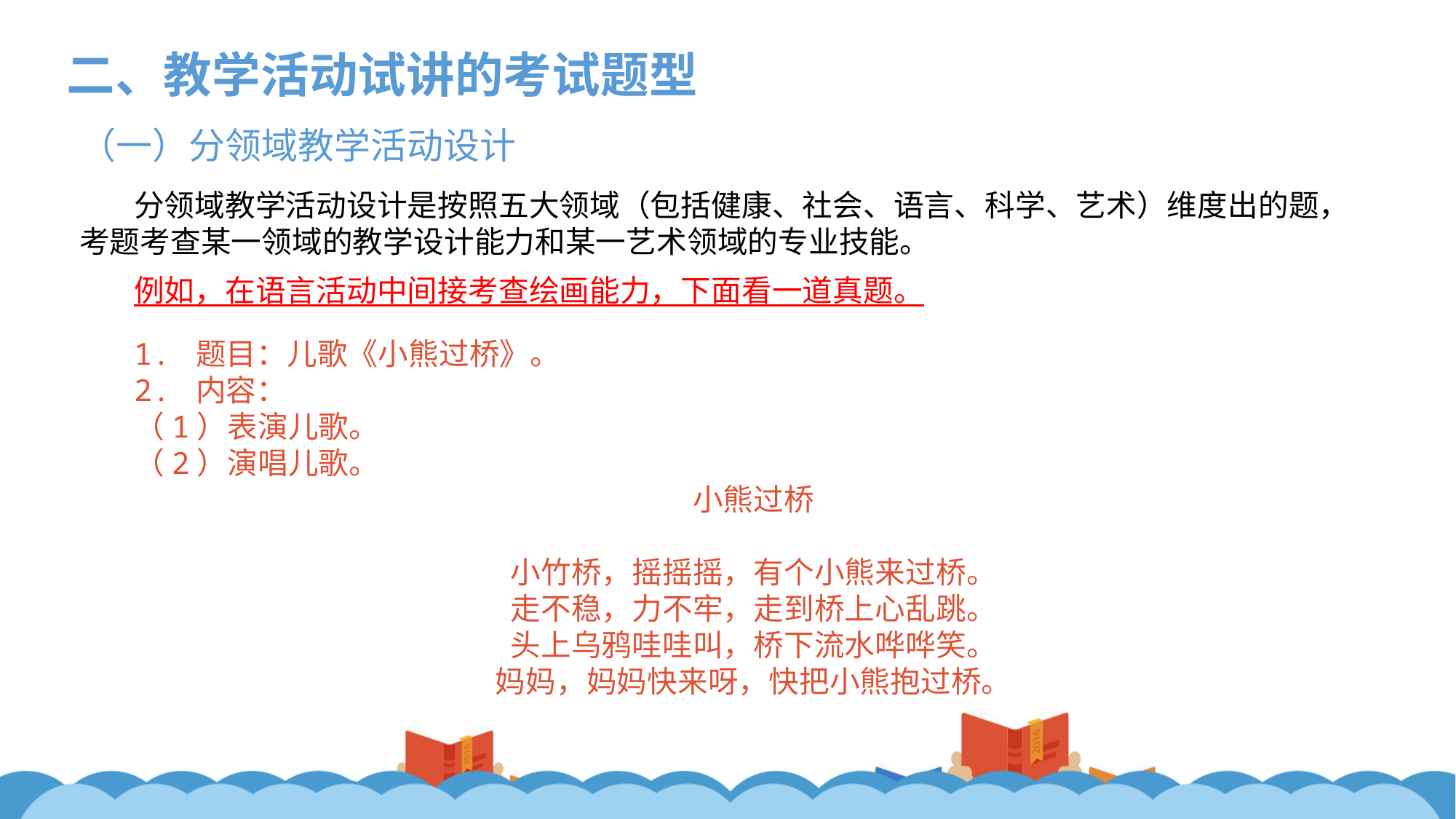

二、教学活动试讲的考试题型
（一）分领域教学活动设计
分领域教学活动设计是按照五大领域（包括健康、社会、语言、科学、艺术）维度出的题，考题考查某一领域的教学设计能力和某一艺术领域的专业技能。
例如，在语言活动中间接考查绘画能力，下面看一道真题。
1. 题目：儿歌《小熊过桥》。
2. 内容：
（1）表演儿歌。
（2）演唱儿歌。
小熊过桥

小竹桥，摇摇摇，有个小熊来过桥。
走不稳，力不牢，走到桥上心乱跳。
头上乌鸦哇哇叫，桥下流水哗哗笑。
妈妈，妈妈快来呀，快把小熊抱过桥。